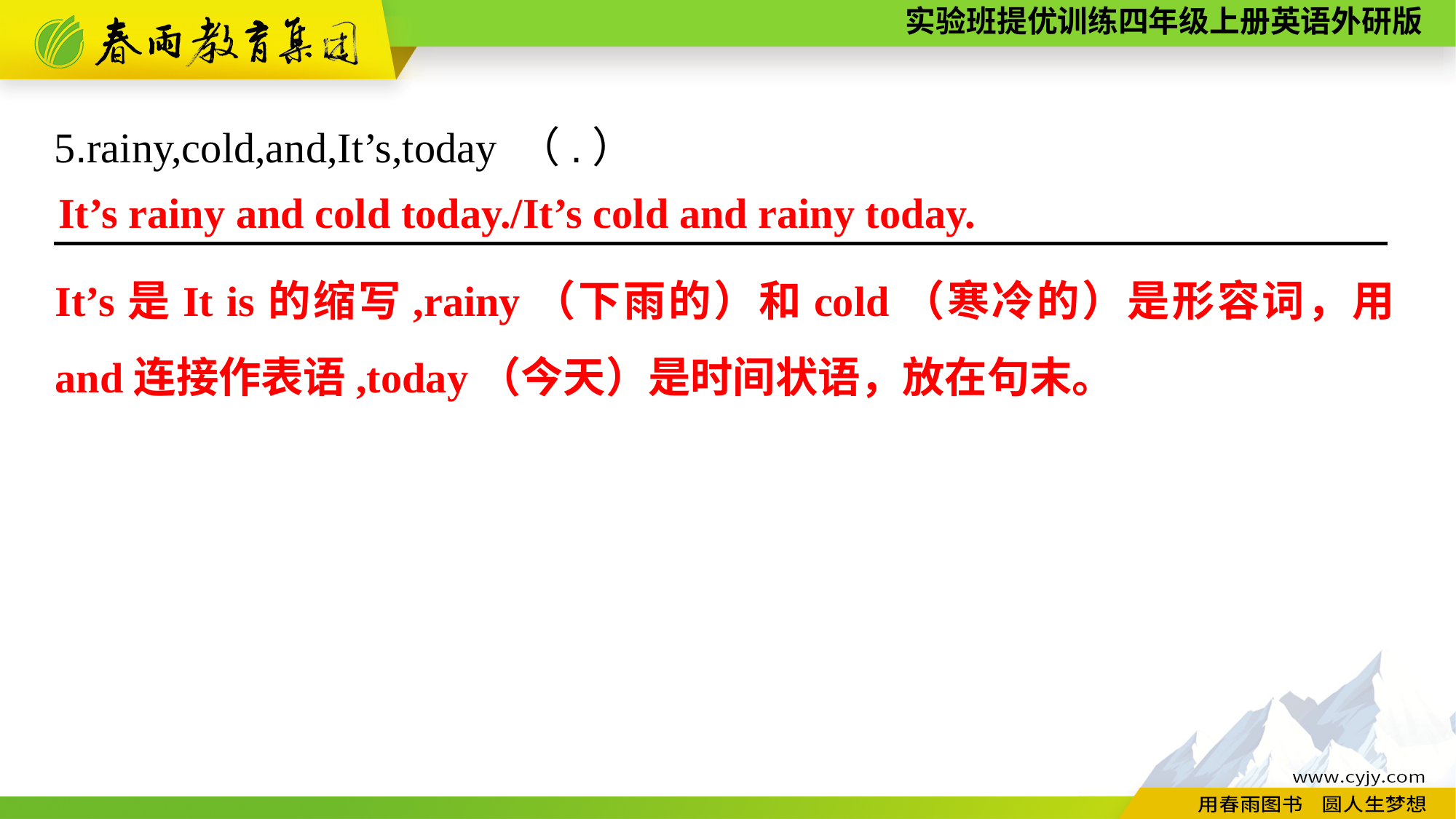

5.rainy,cold,and,It’s,today （.）
　　　　　　　　　　　　　　　　　　　　　　　　　　　　　　  　.
It’s rainy and cold today./It’s cold and rainy today.
It’s是It is的缩写,rainy（下雨的）和cold（寒冷的）是形容词，用and连接作表语,today（今天）是时间状语，放在句末。